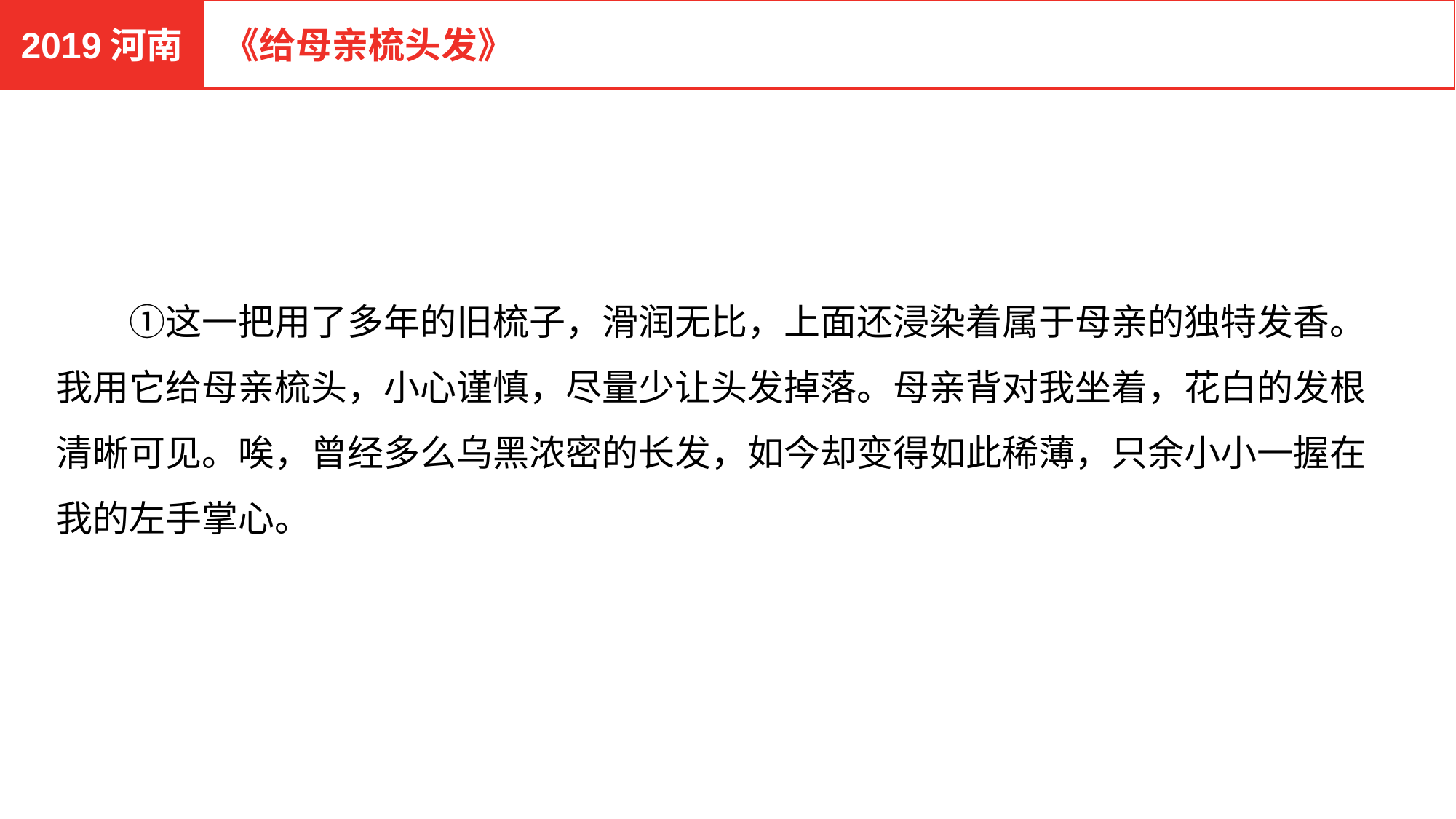

2019河南
《给母亲梳头发》
　　①这一把用了多年的旧梳子，滑润无比，上面还浸染着属于母亲的独特发香。我用它给母亲梳头，小心谨慎，尽量少让头发掉落。母亲背对我坐着，花白的发根清晰可见。唉，曾经多么乌黑浓密的长发，如今却变得如此稀薄，只余小小一握在我的左手掌心。